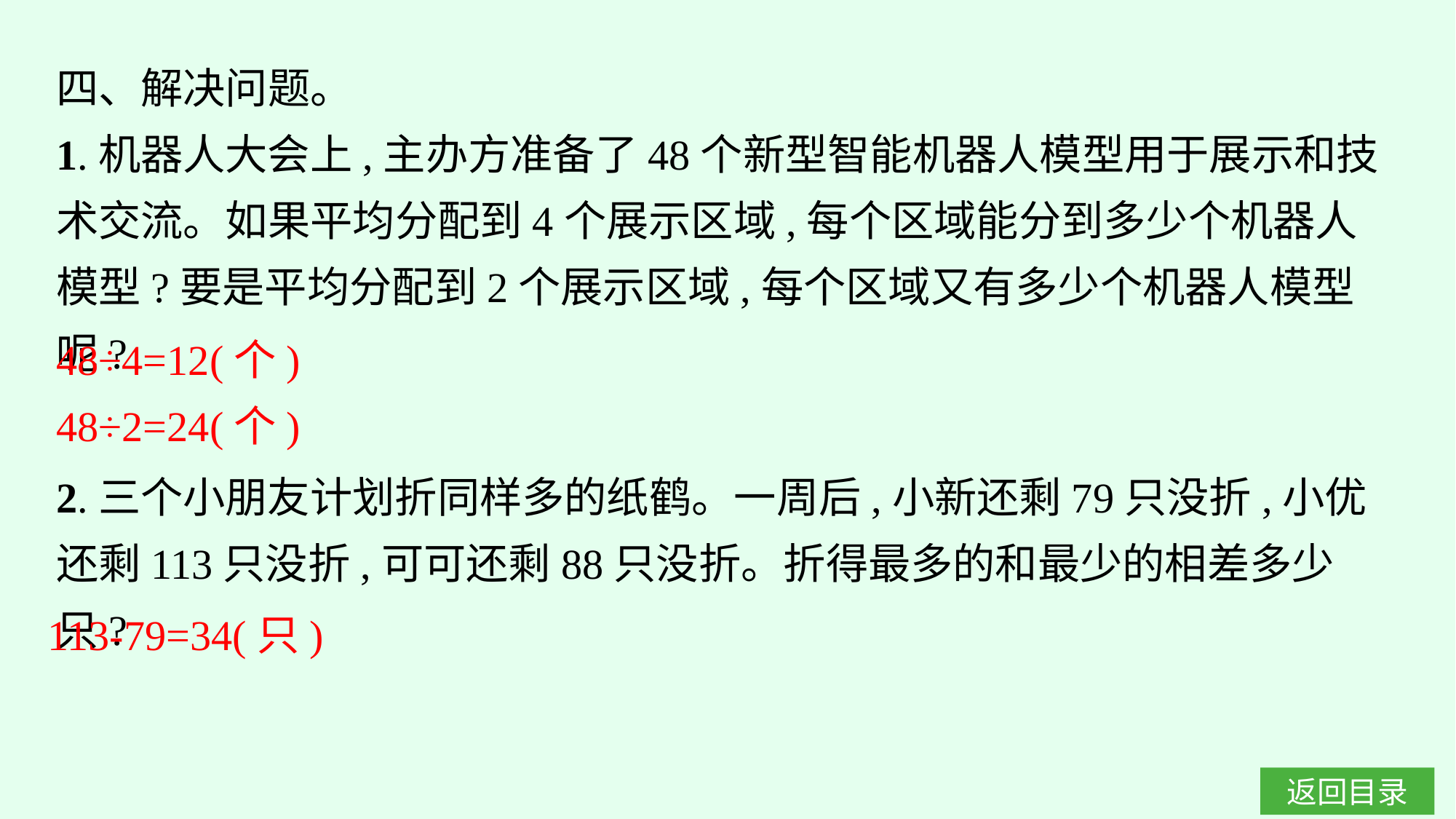

四、解决问题。
1.机器人大会上,主办方准备了48个新型智能机器人模型用于展示和技术交流。如果平均分配到4个展示区域,每个区域能分到多少个机器人模型?要是平均分配到2个展示区域,每个区域又有多少个机器人模型呢?
48÷4=12(个)
48÷2=24(个)
2.三个小朋友计划折同样多的纸鹤。一周后,小新还剩79只没折,小优还剩113只没折,可可还剩88只没折。折得最多的和最少的相差多少只?
113-79=34(只)